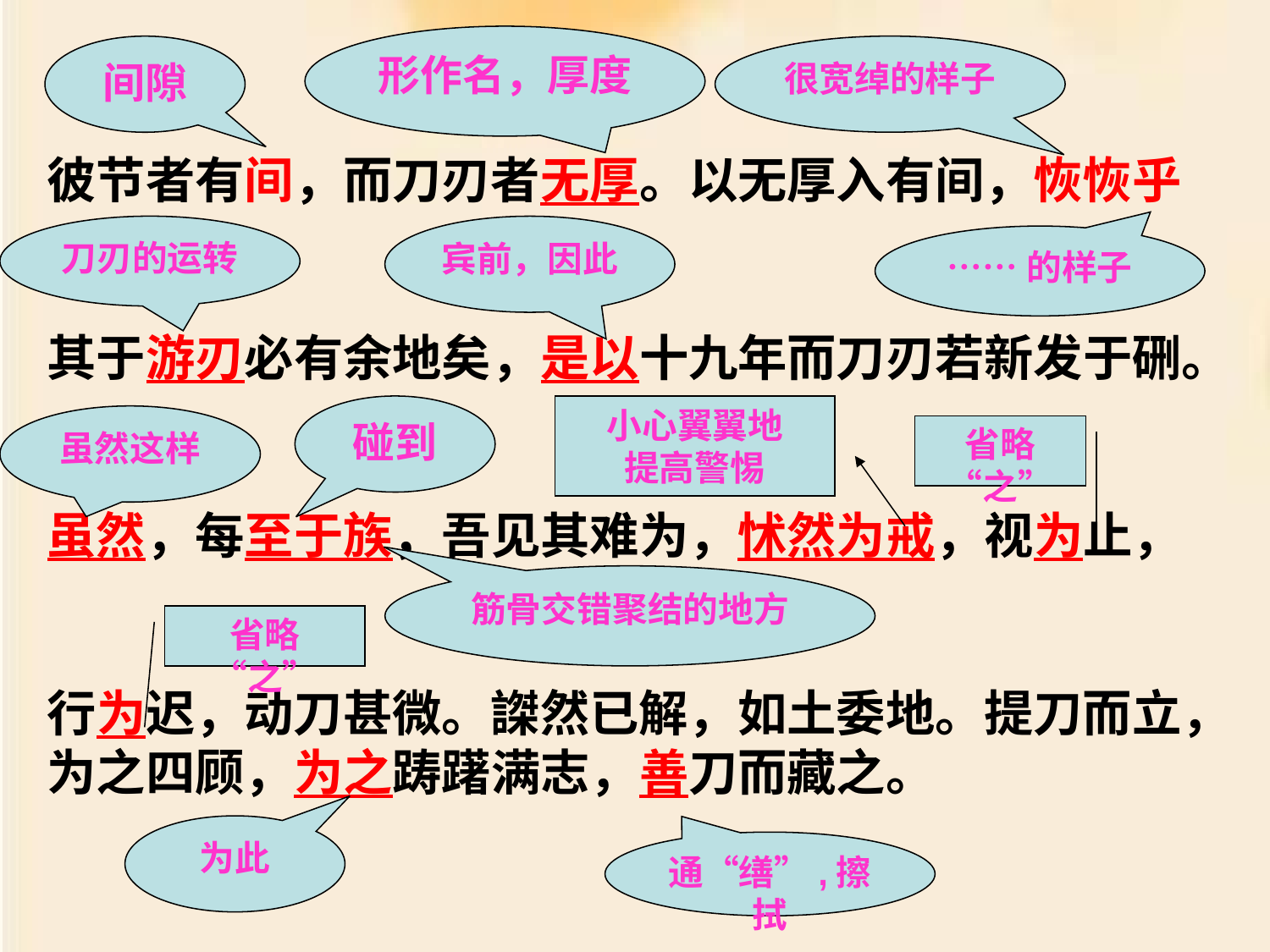

形作名，厚度

间隙
很宽绰的样子
# 彼节者有间，而刀刃者无厚。以无厚入有间，恢恢乎 其于游刃必有余地矣，是以十九年而刀刃若新发于硎。 虽然，每至于族，吾见其难为，怵然为戒，视为止， 行为迟，动刀甚微。謋然已解，如土委地。提刀而立，为之四顾，为之踌躇满志，善刀而藏之。
刀刃的运转
宾前，因此
……的样子
碰到
小心翼翼地
提高警惕
虽然这样
省略“之”

筋骨交错聚结的地方
省略“之”
为此
通“缮”,擦拭